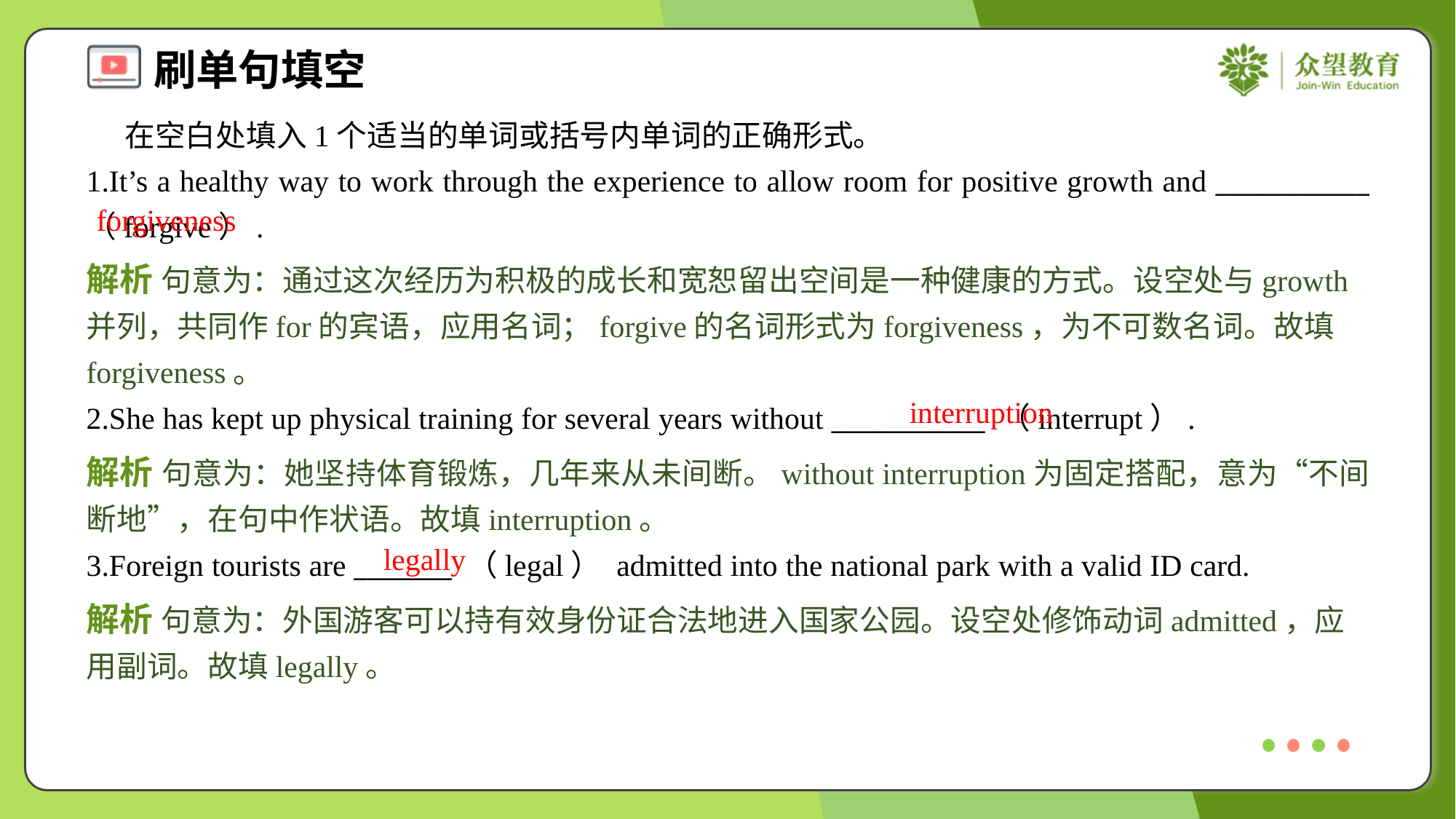

在空白处填入1个适当的单词或括号内单词的正确形式。
1.It’s a healthy way to work through the experience to allow room for positive growth and ___________ （forgive）.
forgiveness
解析 句意为：通过这次经历为积极的成长和宽恕留出空间是一种健康的方式。设空处与growth并列，共同作for的宾语，应用名词；forgive的名词形式为forgiveness，为不可数名词。故填forgiveness。
interruption
2.She has kept up physical training for several years without ___________ （interrupt）.
解析 句意为：她坚持体育锻炼，几年来从未间断。without interruption为固定搭配，意为“不间断地”，在句中作状语。故填interruption。
legally
3.Foreign tourists are _______ （legal） admitted into the national park with a valid ID card.
解析 句意为：外国游客可以持有效身份证合法地进入国家公园。设空处修饰动词admitted，应用副词。故填legally。